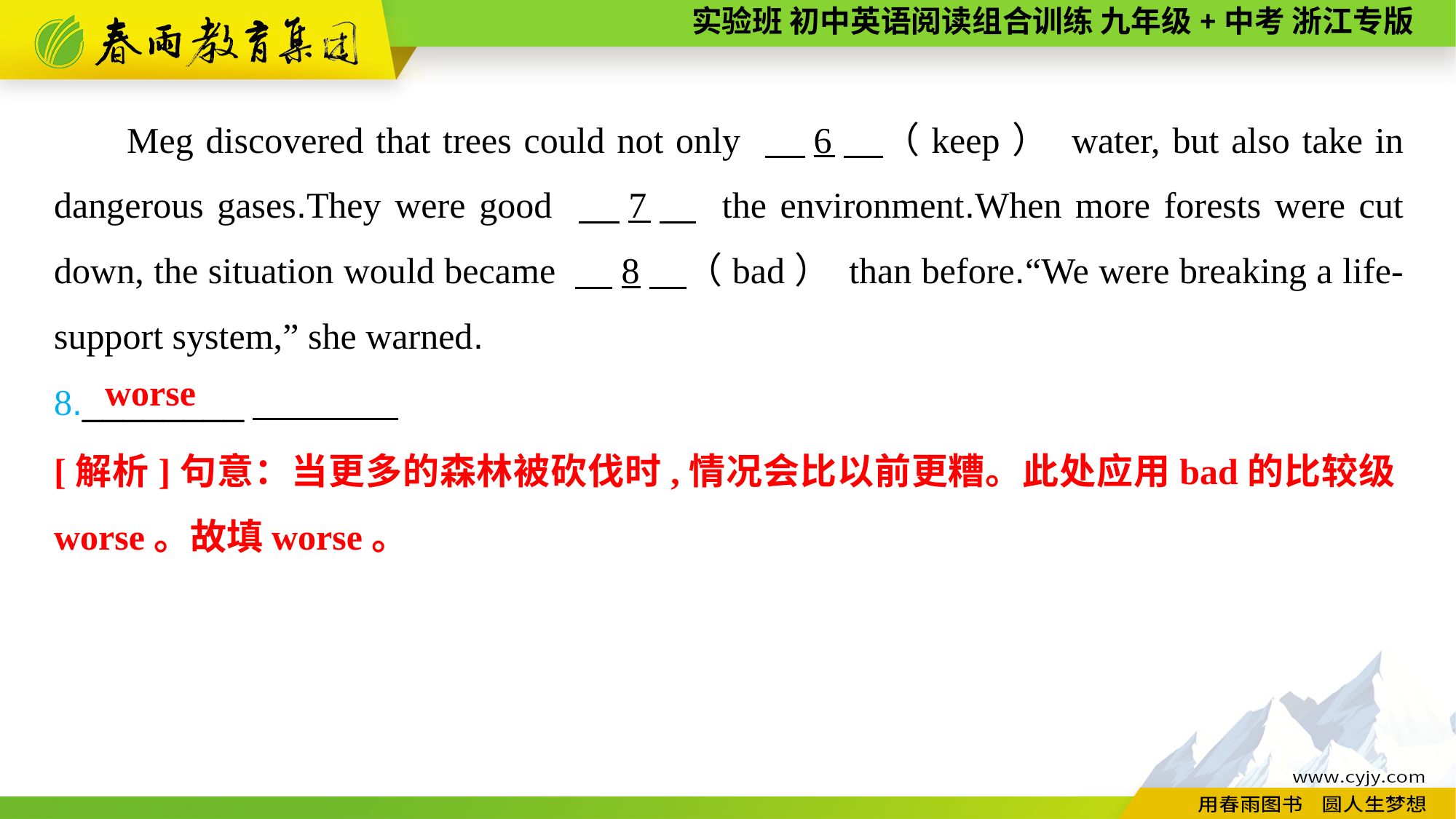

Meg discovered that trees could not only 　6　（keep） water, but also take in dangerous gases.They were good 　7　 the environment.When more forests were cut down, the situation would became 　8　（bad） than before.“We were breaking a life-support system,” she warned.
8.________
worse
[解析]句意：当更多的森林被砍伐时,情况会比以前更糟。此处应用bad的比较级worse。故填worse。